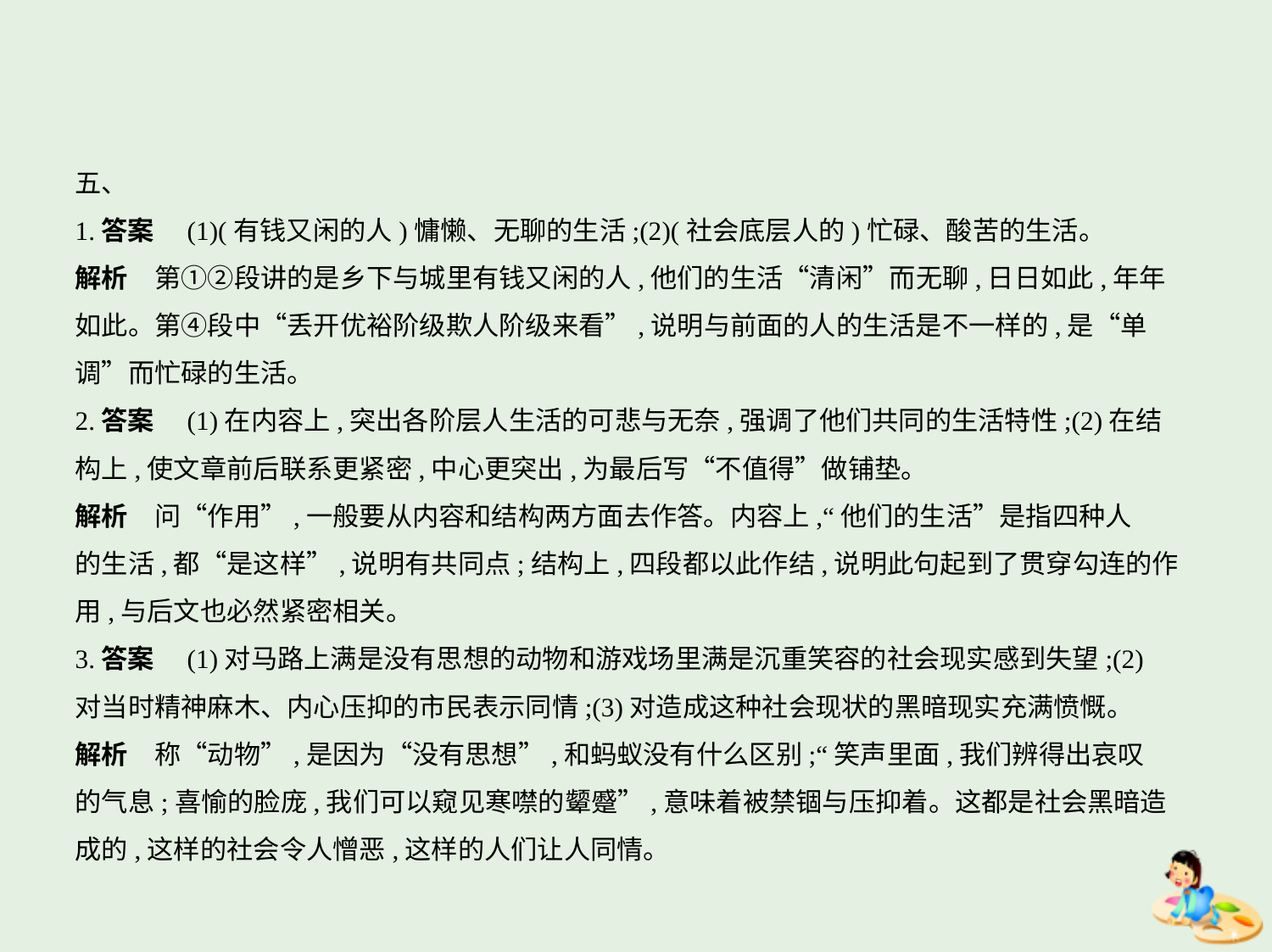

五、
1.答案　(1)(有钱又闲的人)慵懒、无聊的生活;(2)(社会底层人的)忙碌、酸苦的生活。
解析　第①②段讲的是乡下与城里有钱又闲的人,他们的生活“清闲”而无聊,日日如此,年年
如此。第④段中“丢开优裕阶级欺人阶级来看”,说明与前面的人的生活是不一样的,是“单
调”而忙碌的生活。
2.答案　(1)在内容上,突出各阶层人生活的可悲与无奈,强调了他们共同的生活特性;(2)在结
构上,使文章前后联系更紧密,中心更突出,为最后写“不值得”做铺垫。
解析　问“作用”,一般要从内容和结构两方面去作答。内容上,“他们的生活”是指四种人
的生活,都“是这样”,说明有共同点;结构上,四段都以此作结,说明此句起到了贯穿勾连的作
用,与后文也必然紧密相关。
3.答案　(1)对马路上满是没有思想的动物和游戏场里满是沉重笑容的社会现实感到失望;(2)
对当时精神麻木、内心压抑的市民表示同情;(3)对造成这种社会现状的黑暗现实充满愤慨。
解析　称“动物”,是因为“没有思想”,和蚂蚁没有什么区别;“笑声里面,我们辨得出哀叹
的气息;喜愉的脸庞,我们可以窥见寒噤的颦蹙”,意味着被禁锢与压抑着。这都是社会黑暗造
成的,这样的社会令人憎恶,这样的人们让人同情。